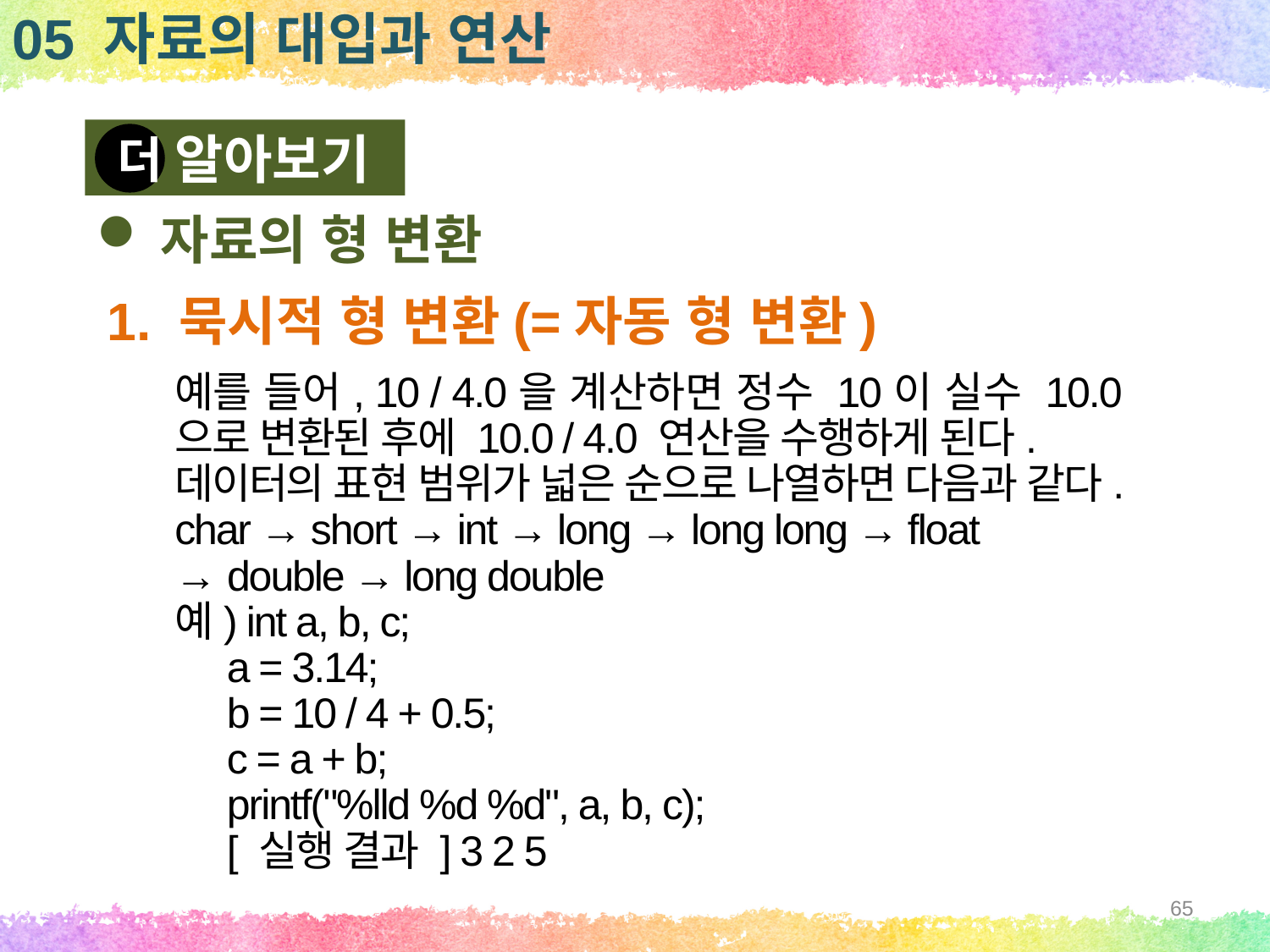

05 자료의 대입과 연산
알아보기
더
자료의 형 변환
1. 묵시적 형 변환(=자동 형 변환)
예를 들어, 10 / 4.0을 계산하면 정수 10이 실수 10.0으로 변환된 후에 10.0 / 4.0 연산을 수행하게 된다.
데이터의 표현 범위가 넓은 순으로 나열하면 다음과 같다.
char → short → int → long → long long → float
→ double → long double
예) int a, b, c;
     a = 3.14;
     b = 10 / 4 + 0.5;
     c = a + b;
     printf("%lld %d %d", a, b, c);
     [ 실행 결과 ] 3 2 5
65